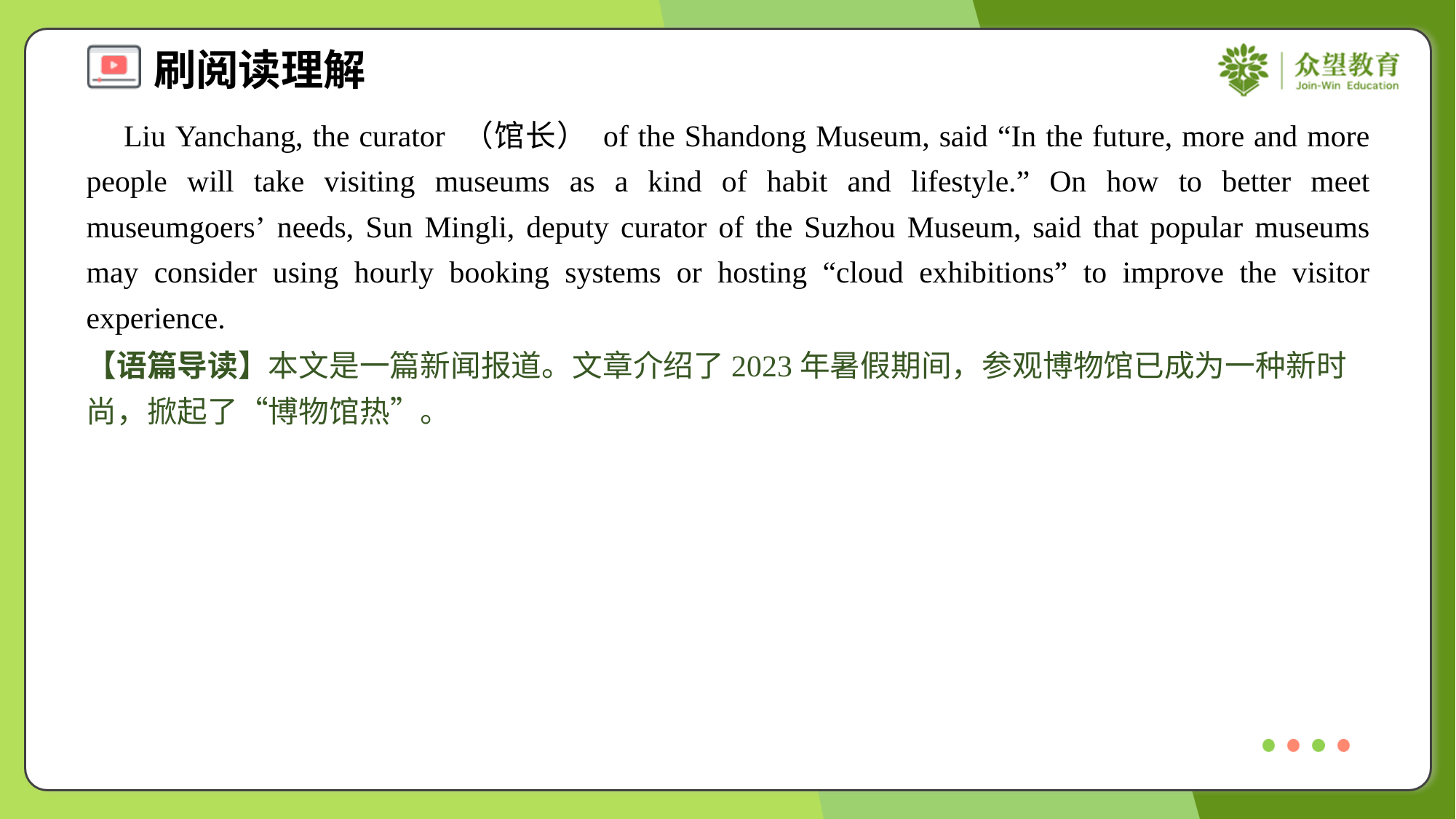

Liu Yanchang, the curator （馆长） of the Shandong Museum, said “In the future, more and more people will take visiting museums as a kind of habit and lifestyle.” On how to better meet museumgoers’ needs, Sun Mingli, deputy curator of the Suzhou Museum, said that popular museums may consider using hourly booking systems or hosting “cloud exhibitions” to improve the visitor experience.
【语篇导读】本文是一篇新闻报道。文章介绍了2023年暑假期间，参观博物馆已成为一种新时尚，掀起了“博物馆热”。